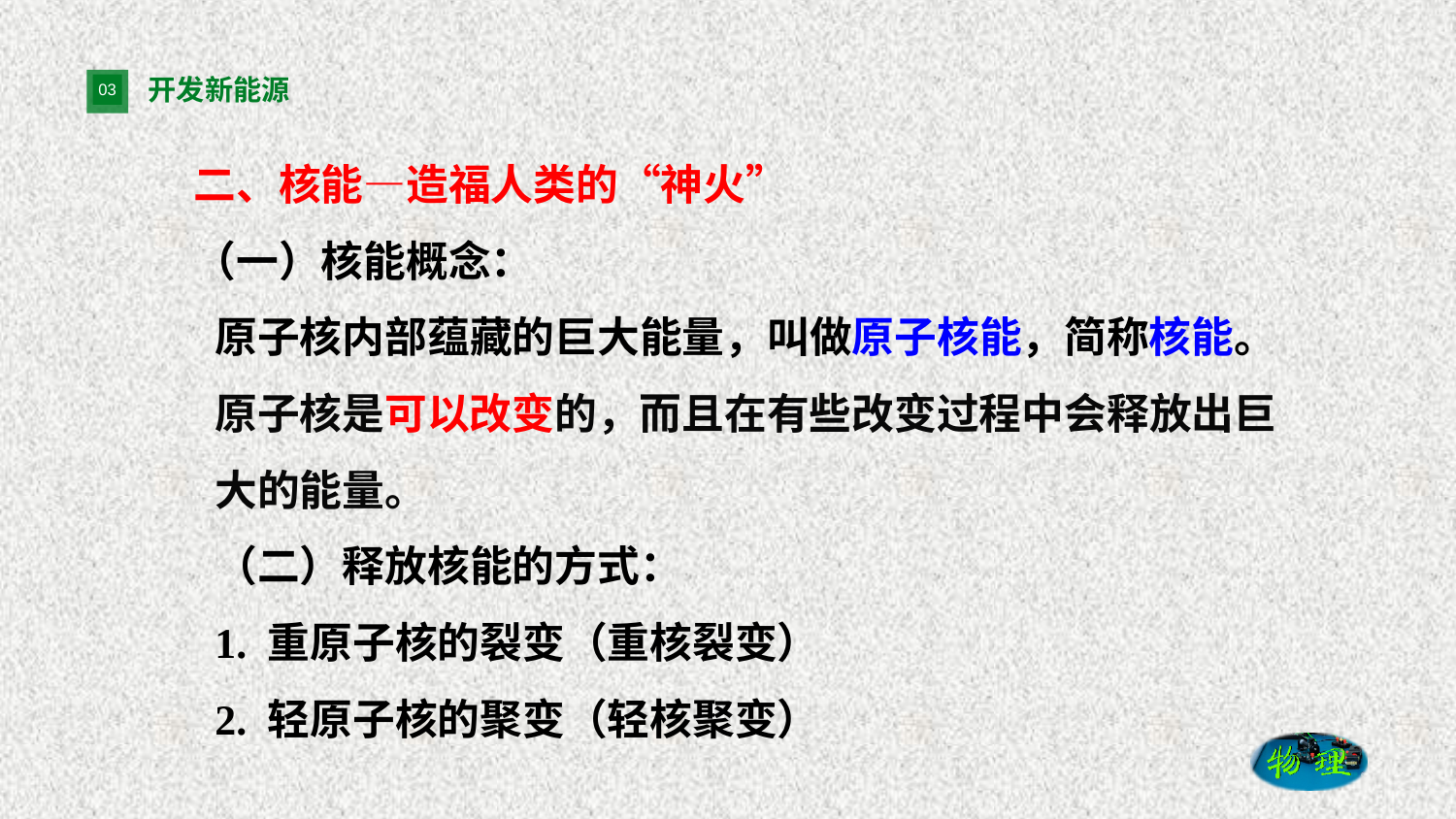

# 开发新能源
二、核能—造福人类的“神火”
（一）核能概念：
原子核内部蕴藏的巨大能量，叫做原子核能，简称核能。
原子核是可以改变的，而且在有些改变过程中会释放出巨大的能量。
（二）释放核能的方式：
1. 重原子核的裂变（重核裂变）
2. 轻原子核的聚变（轻核聚变）